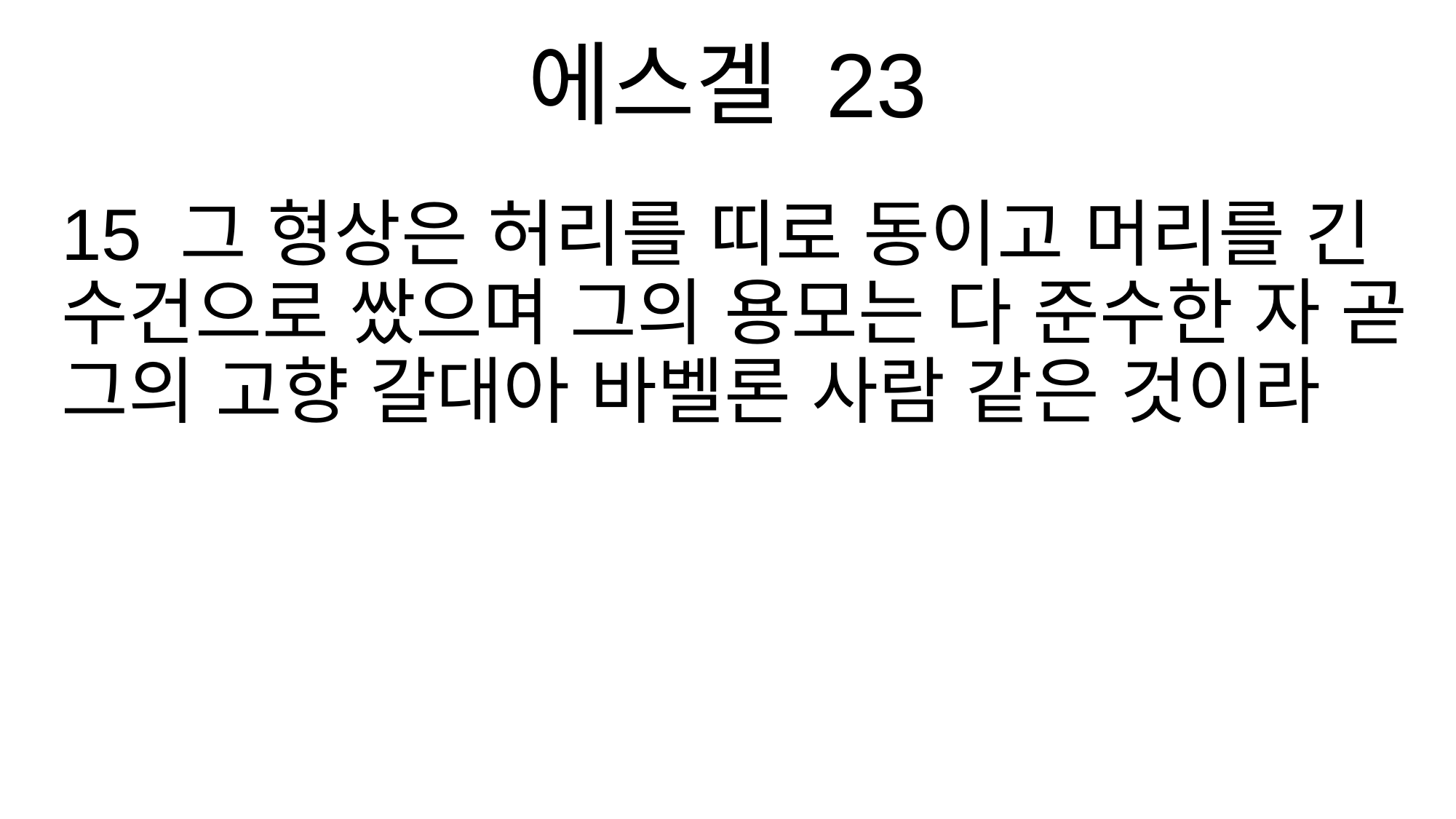

에스겔 23
15 그 형상은 허리를 띠로 동이고 머리를 긴 수건으로 쌌으며 그의 용모는 다 준수한 자 곧 그의 고향 갈대아 바벨론 사람 같은 것이라